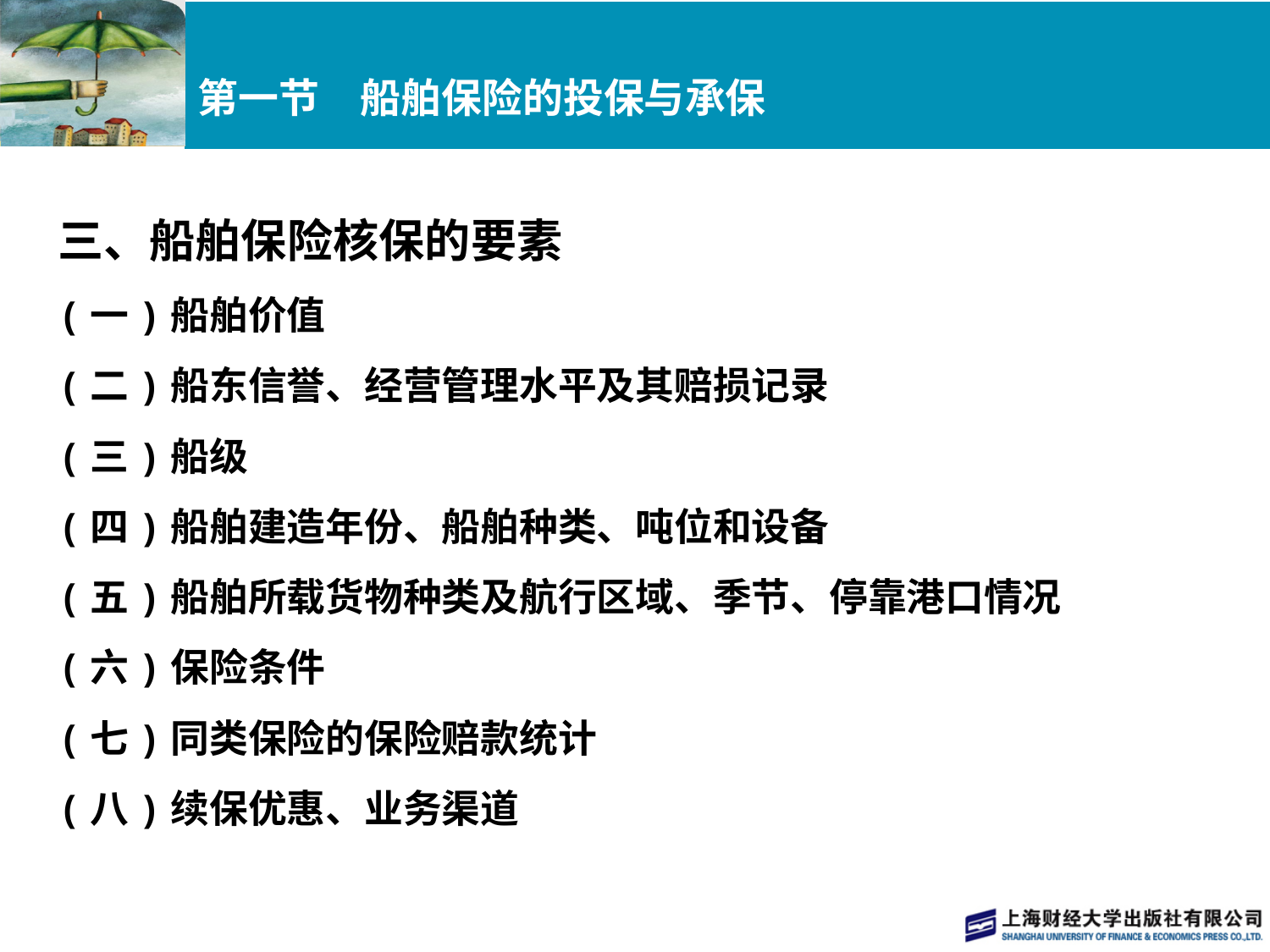

# 第一节　船舶保险的投保与承保
三、船舶保险核保的要素
(一)船舶价值
(二)船东信誉、经营管理水平及其赔损记录
(三)船级
(四)船舶建造年份、船舶种类、吨位和设备
(五)船舶所载货物种类及航行区域、季节、停靠港口情况
(六)保险条件
(七)同类保险的保险赔款统计
(八)续保优惠、业务渠道